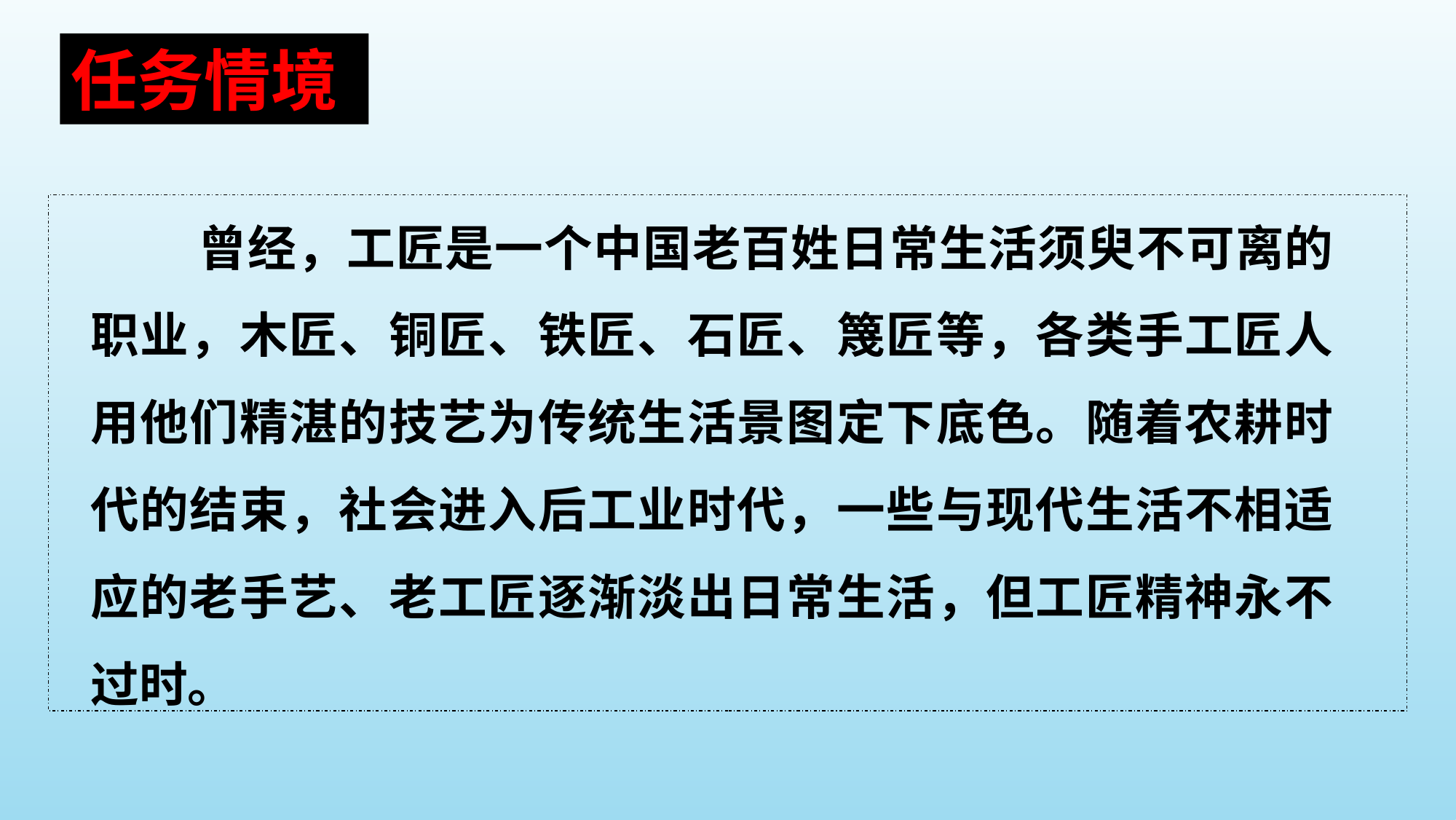

任务情境
        曾经，工匠是一个中国老百姓日常生活须臾不可离的职业，木匠、铜匠、铁匠、石匠、篾匠等，各类手工匠人用他们精湛的技艺为传统生活景图定下底色。随着农耕时代的结束，社会进入后工业时代，一些与现代生活不相适应的老手艺、老工匠逐渐淡出日常生活，但工匠精神永不过时。